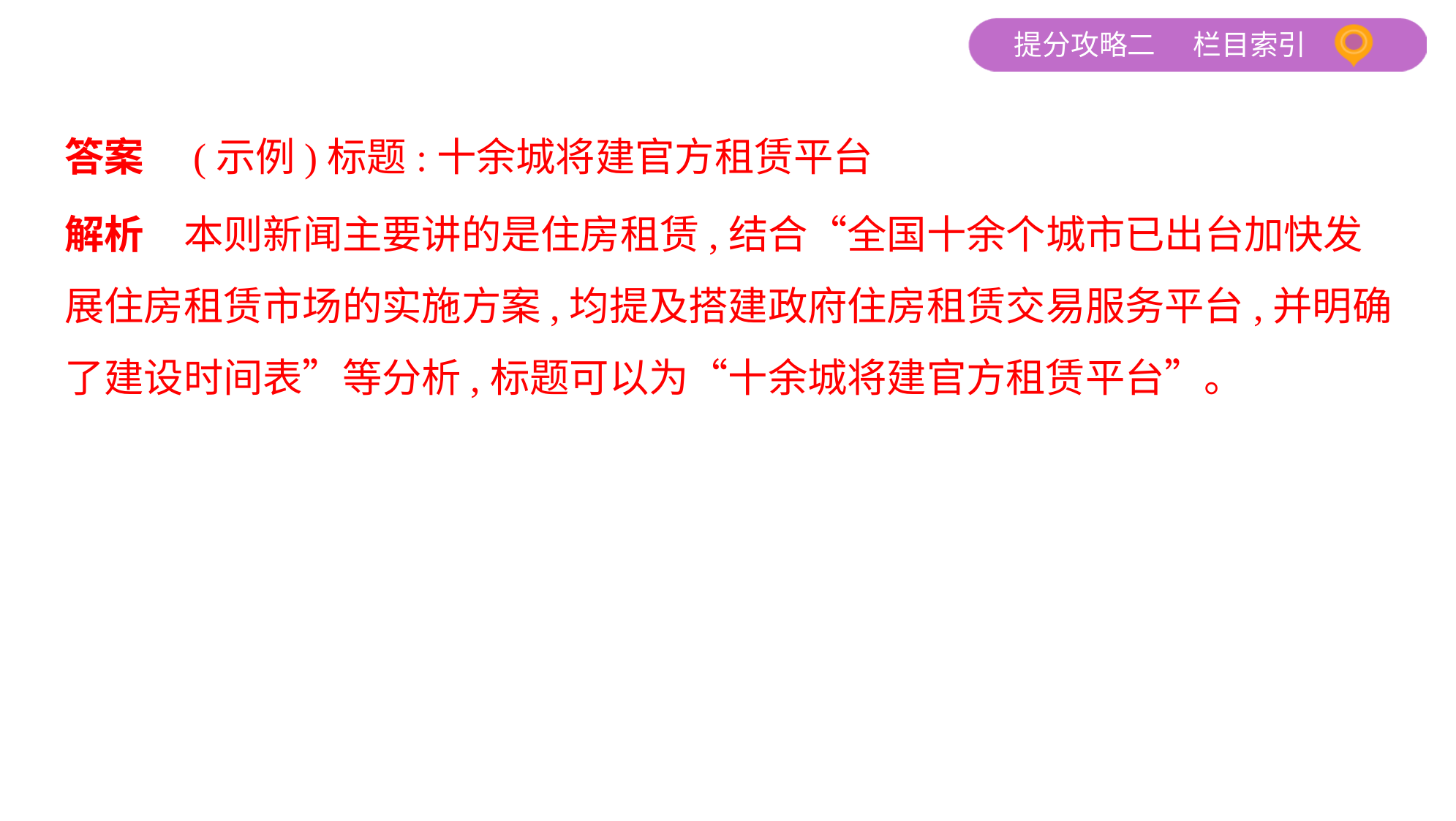

答案　(示例)标题:十余城将建官方租赁平台
解析　本则新闻主要讲的是住房租赁,结合“全国十余个城市已出台加快发
展住房租赁市场的实施方案,均提及搭建政府住房租赁交易服务平台,并明确
了建设时间表”等分析,标题可以为“十余城将建官方租赁平台”。